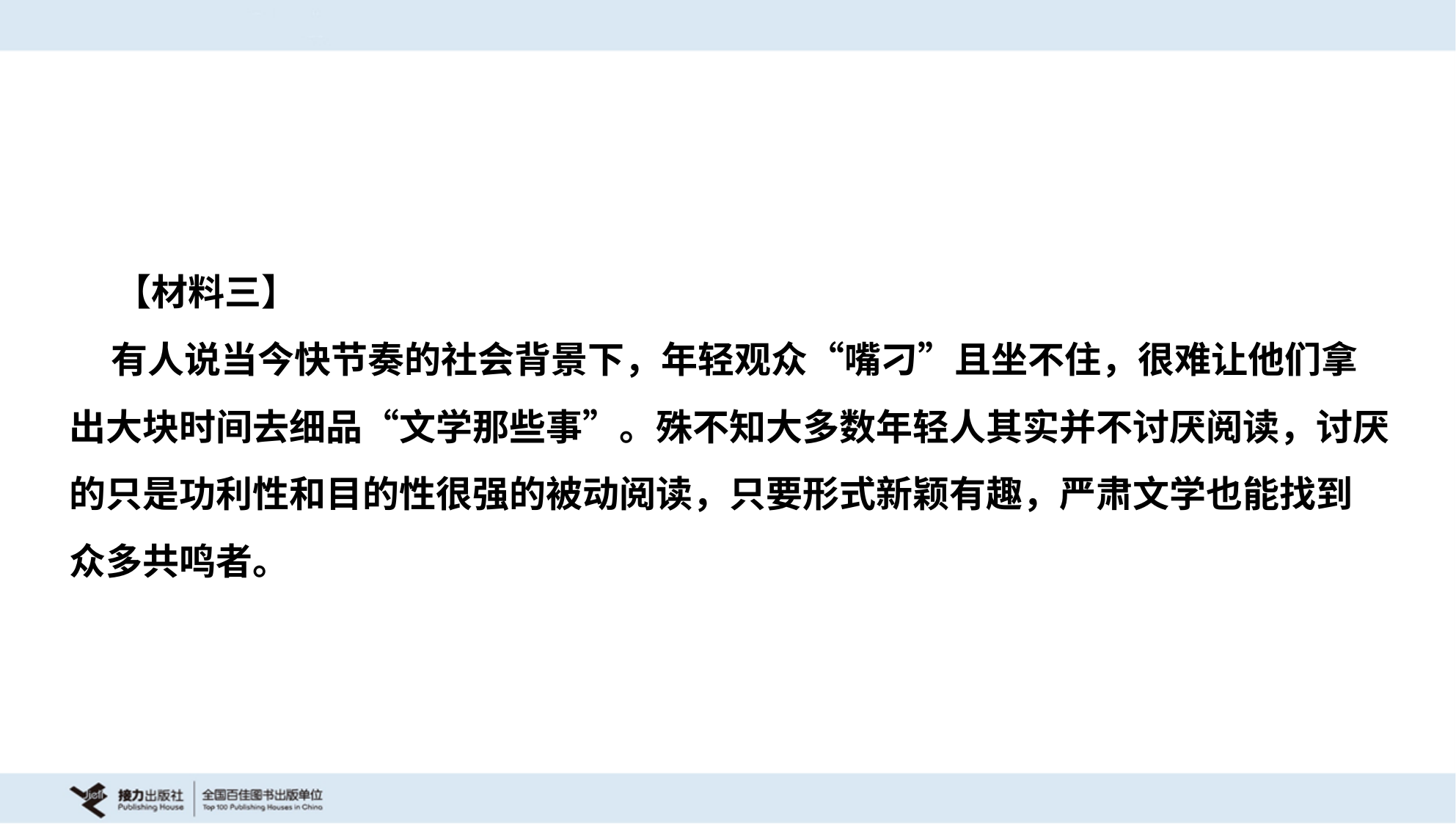

【材料三】
    有人说当今快节奏的社会背景下，年轻观众“嘴刁”且坐不住，很难让他们拿
出大块时间去细品“文学那些事”。殊不知大多数年轻人其实并不讨厌阅读，讨厌
的只是功利性和目的性很强的被动阅读，只要形式新颖有趣，严肃文学也能找到
众多共鸣者。